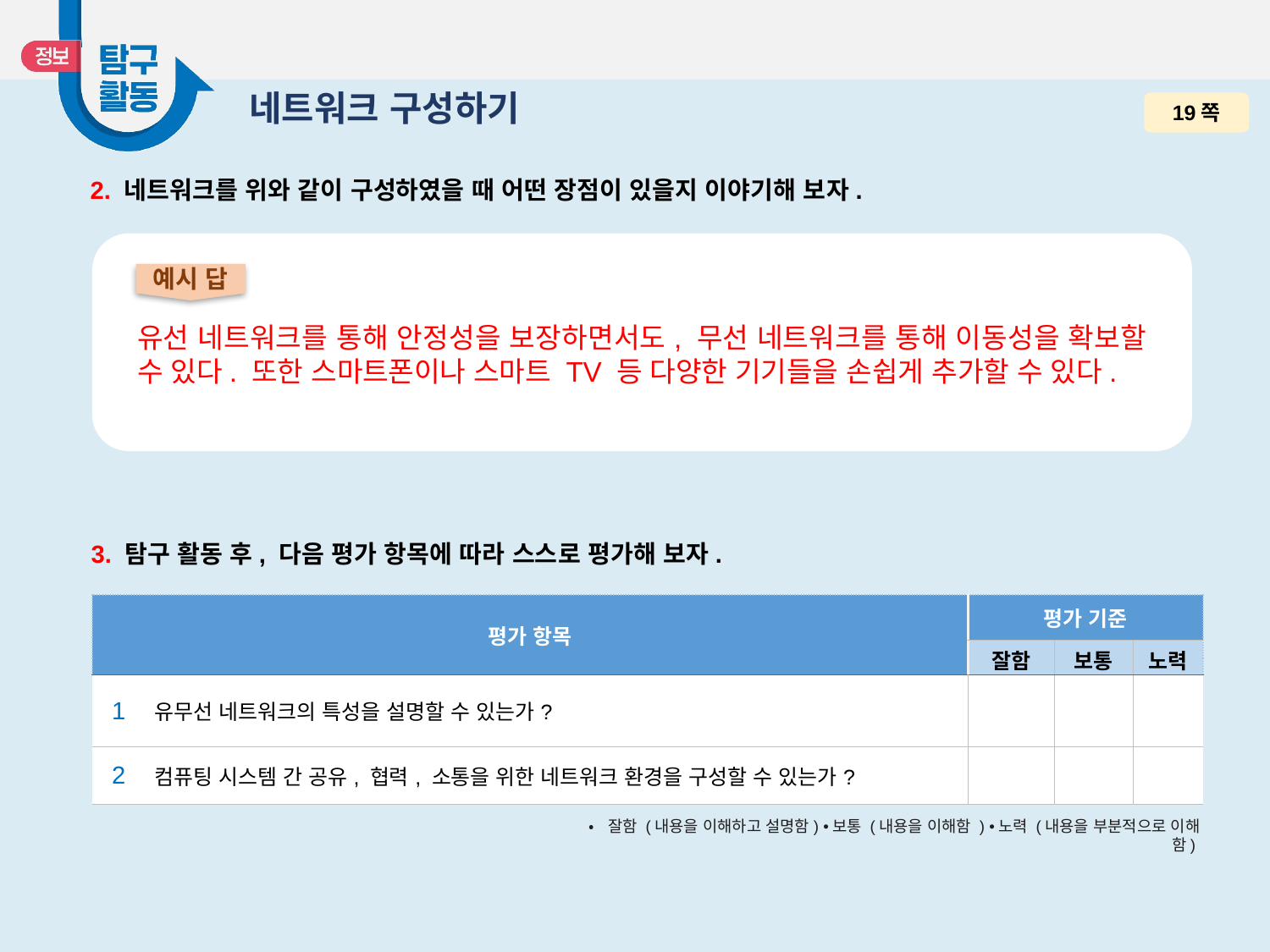

# 네트워크 구성하기
19쪽
2. 네트워크를 위와 같이 구성하였을 때 어떤 장점이 있을지 이야기해 보자.

예시 답
유선 네트워크를 통해 안정성을 보장하면서도, 무선 네트워크를 통해 이동성을 확보할 수 있다. 또한 스마트폰이나 스마트 TV 등 다양한 기기들을 손쉽게 추가할 수 있다.
3. 탐구 활동 후, 다음 평가 항목에 따라 스스로 평가해 보자.
| 평가 항목 |  | 평가 기준 |  |  |
| --- | --- | --- | --- | --- |
|  |  | 잘함 | 보통 | 노력 |
| 1 | 유무선 네트워크의 특성을 설명할 수 있는가? |  |  |  |
| 2 | 컴퓨팅 시스템 간 공유, 협력, 소통을 위한 네트워크 환경을 구성할 수 있는가? |  |  |  |
•잘함 (내용을 이해하고 설명함) •보통 (내용을 이해함 ) •노력 (내용을 부분적으로 이해함)